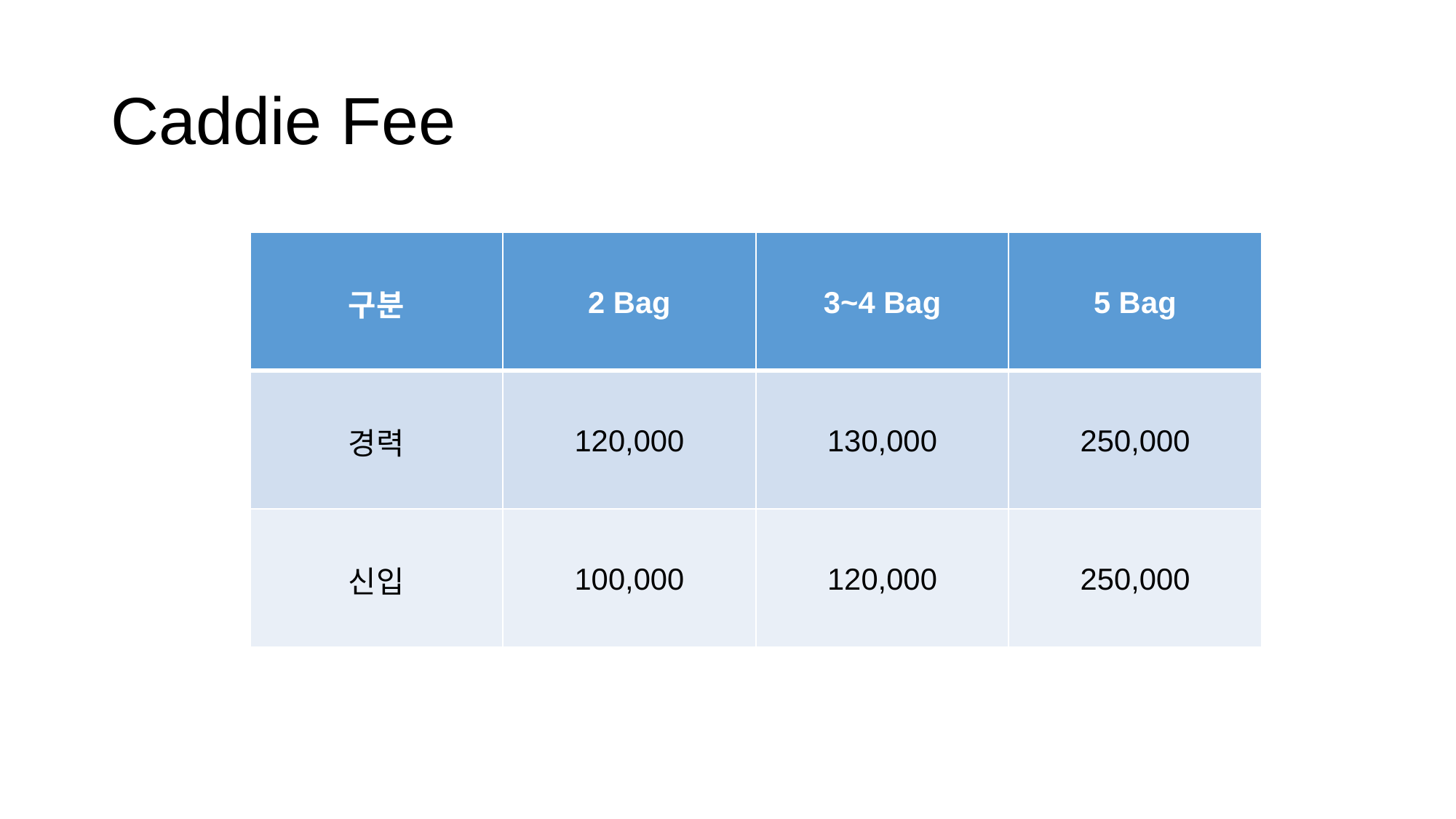

# Caddie Fee
| 구분 | 2 Bag | 3~4 Bag | 5 Bag |
| --- | --- | --- | --- |
| 경력 | 120,000 | 130,000 | 250,000 |
| 신입 | 100,000 | 120,000 | 250,000 |